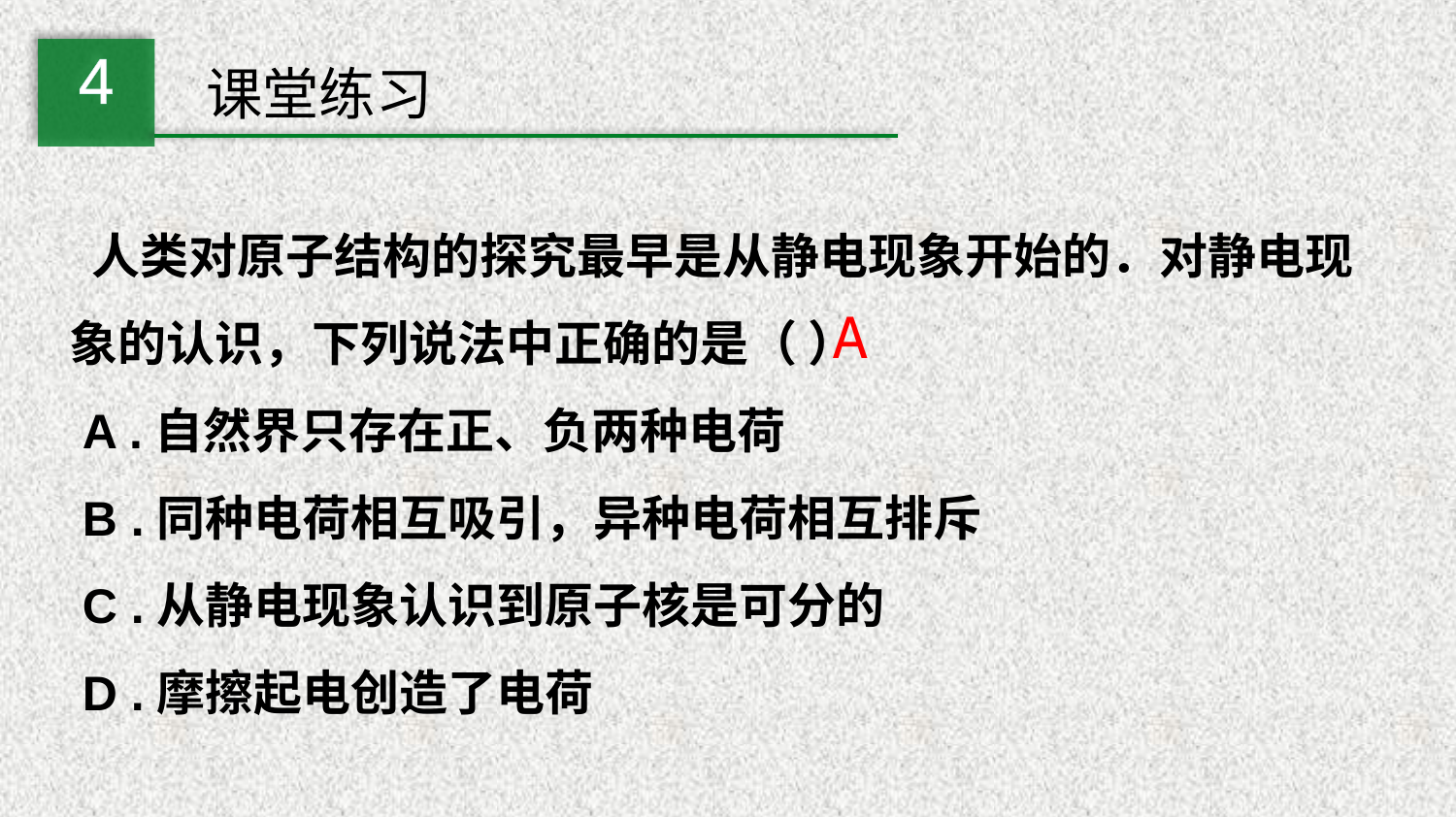

4
课堂练习
 人类对原子结构的探究最早是从静电现象开始的．对静电现象的认识，下列说法中正确的是（ ）
 A .自然界只存在正、负两种电荷
 B .同种电荷相互吸引，异种电荷相互排斥
 C .从静电现象认识到原子核是可分的
 D .摩擦起电创造了电荷
A